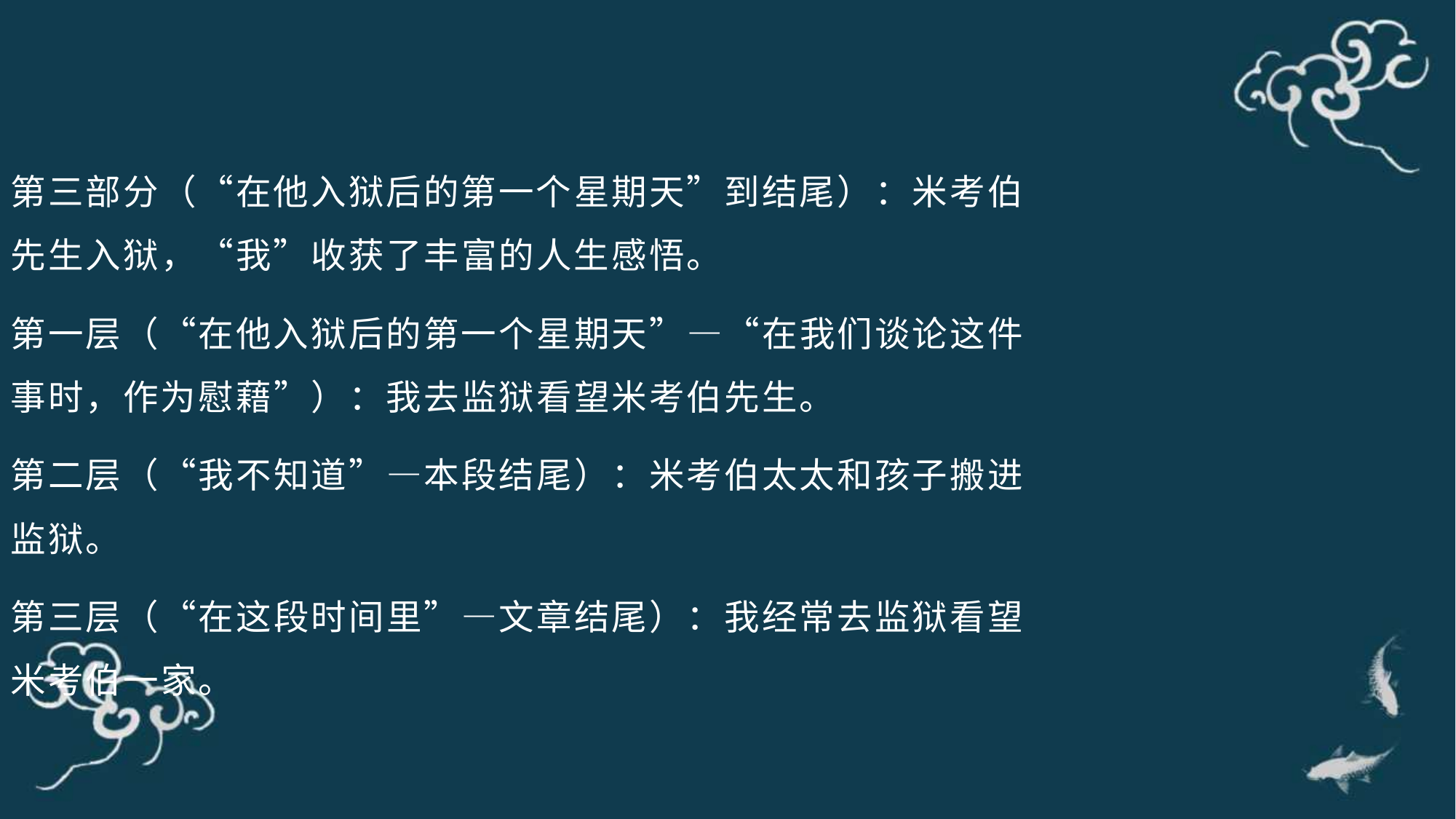

第三部分（“在他入狱后的第一个星期天”到结尾）：米考伯先生入狱，“我”收获了丰富的人生感悟。
第一层（“在他入狱后的第一个星期天”—“在我们谈论这件事时，作为慰藉”）：我去监狱看望米考伯先生。
第二层（“我不知道”—本段结尾）：米考伯太太和孩子搬进监狱。
第三层（“在这段时间里”—文章结尾）：我经常去监狱看望米考伯一家。